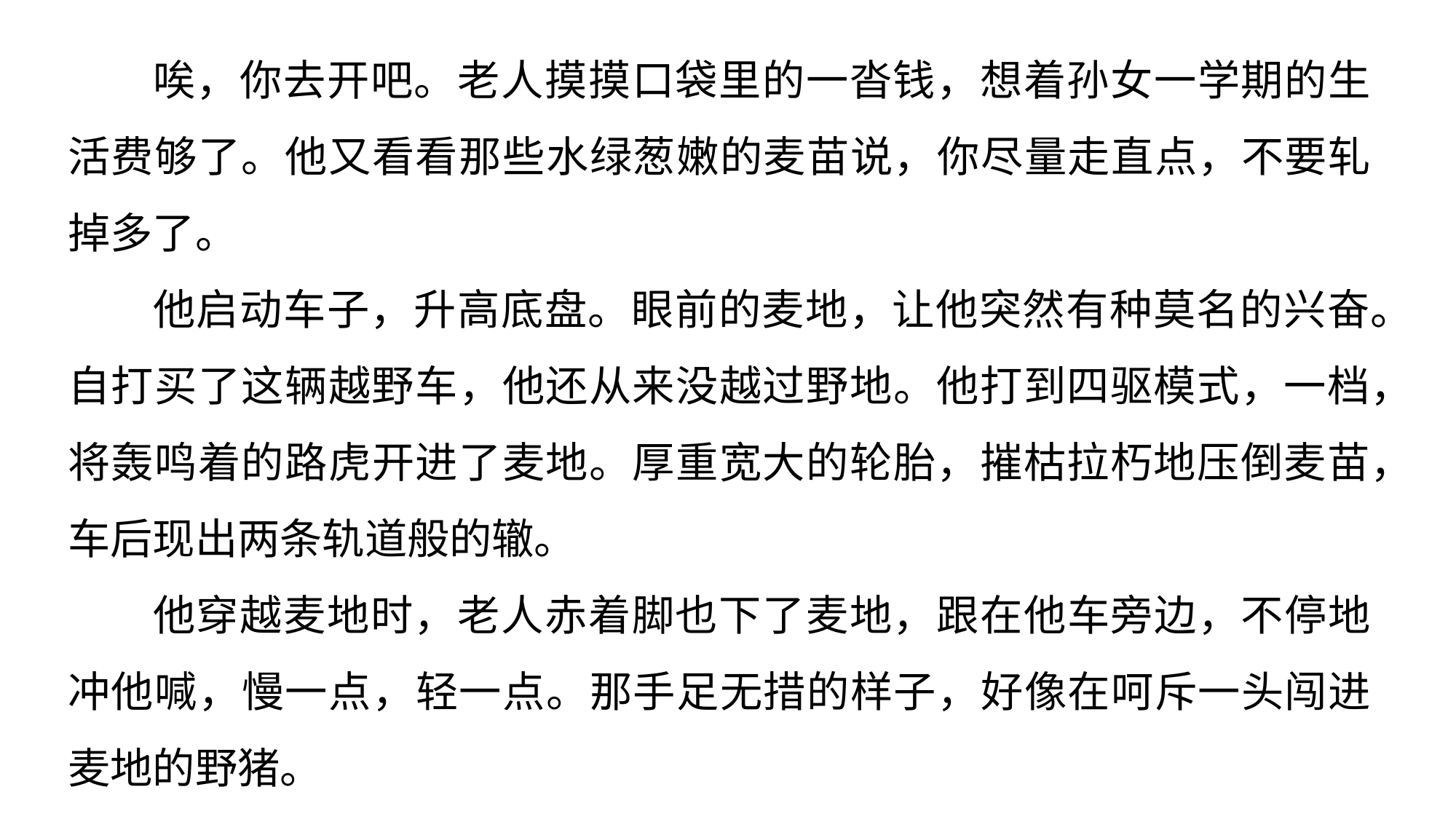

唉，你去开吧。老人摸摸口袋里的一沓钱，想着孙女一学期的生活费够了。他又看看那些水绿葱嫩的麦苗说，你尽量走直点，不要轧掉多了。
他启动车子，升高底盘。眼前的麦地，让他突然有种莫名的兴奋。自打买了这辆越野车，他还从来没越过野地。他打到四驱模式，一档，将轰鸣着的路虎开进了麦地。厚重宽大的轮胎，摧枯拉朽地压倒麦苗，车后现出两条轨道般的辙。
他穿越麦地时，老人赤着脚也下了麦地，跟在他车旁边，不停地冲他喊，慢一点，轻一点。那手足无措的样子，好像在呵斥一头闯进麦地的野猪。